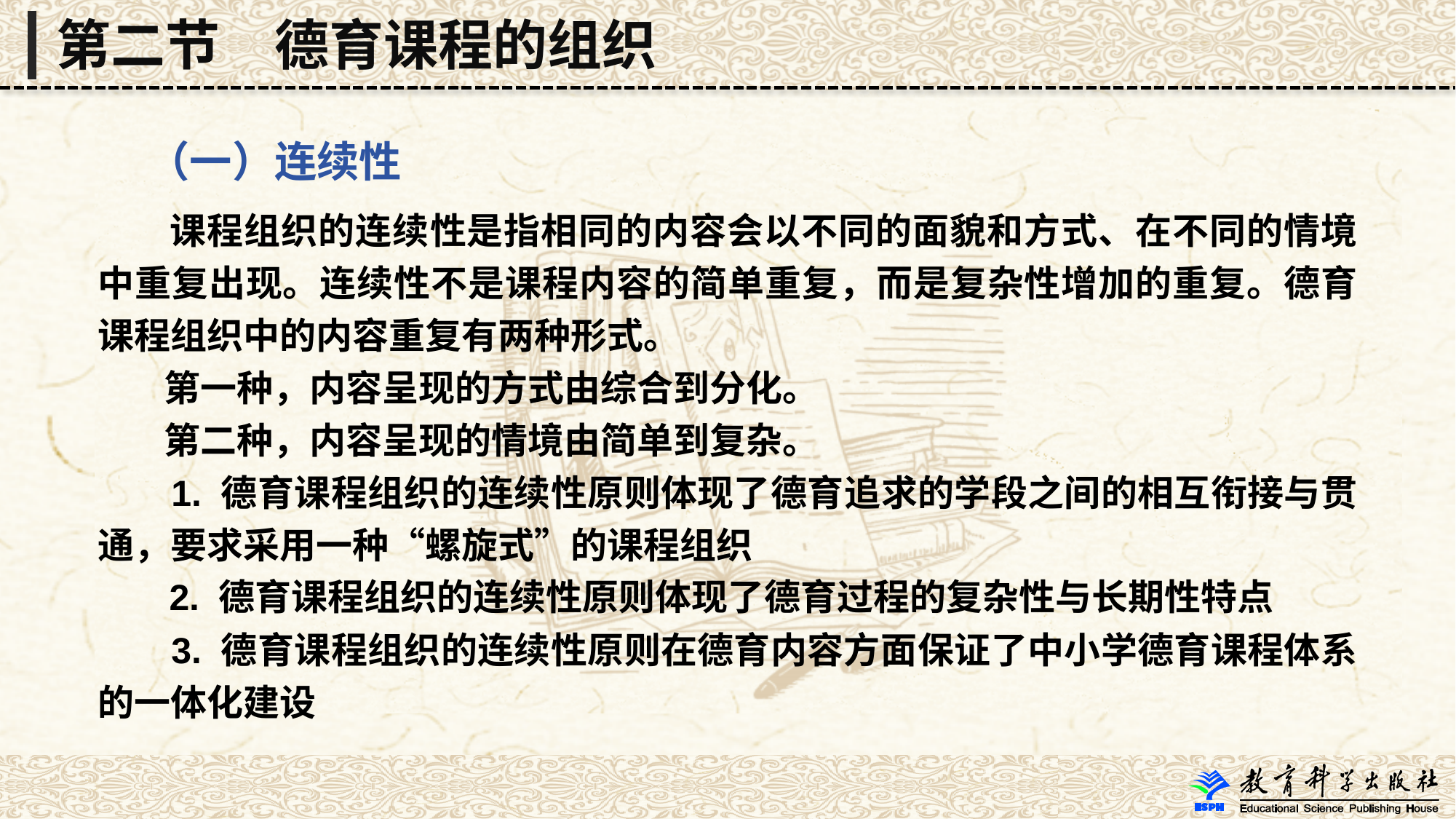

第二节　德育课程的组织
     （一）连续性

       课程组织的连续性是指相同的内容会以不同的面貌和方式、在不同的情境中重复出现。连续性不是课程内容的简单重复，而是复杂性增加的重复。德育课程组织中的内容重复有两种形式。
       第一种，内容呈现的方式由综合到分化。
       第二种，内容呈现的情境由简单到复杂。
       1. 德育课程组织的连续性原则体现了德育追求的学段之间的相互衔接与贯通，要求采用一种“螺旋式”的课程组织
       2. 德育课程组织的连续性原则体现了德育过程的复杂性与长期性特点
       3. 德育课程组织的连续性原则在德育内容方面保证了中小学德育课程体系的一体化建设